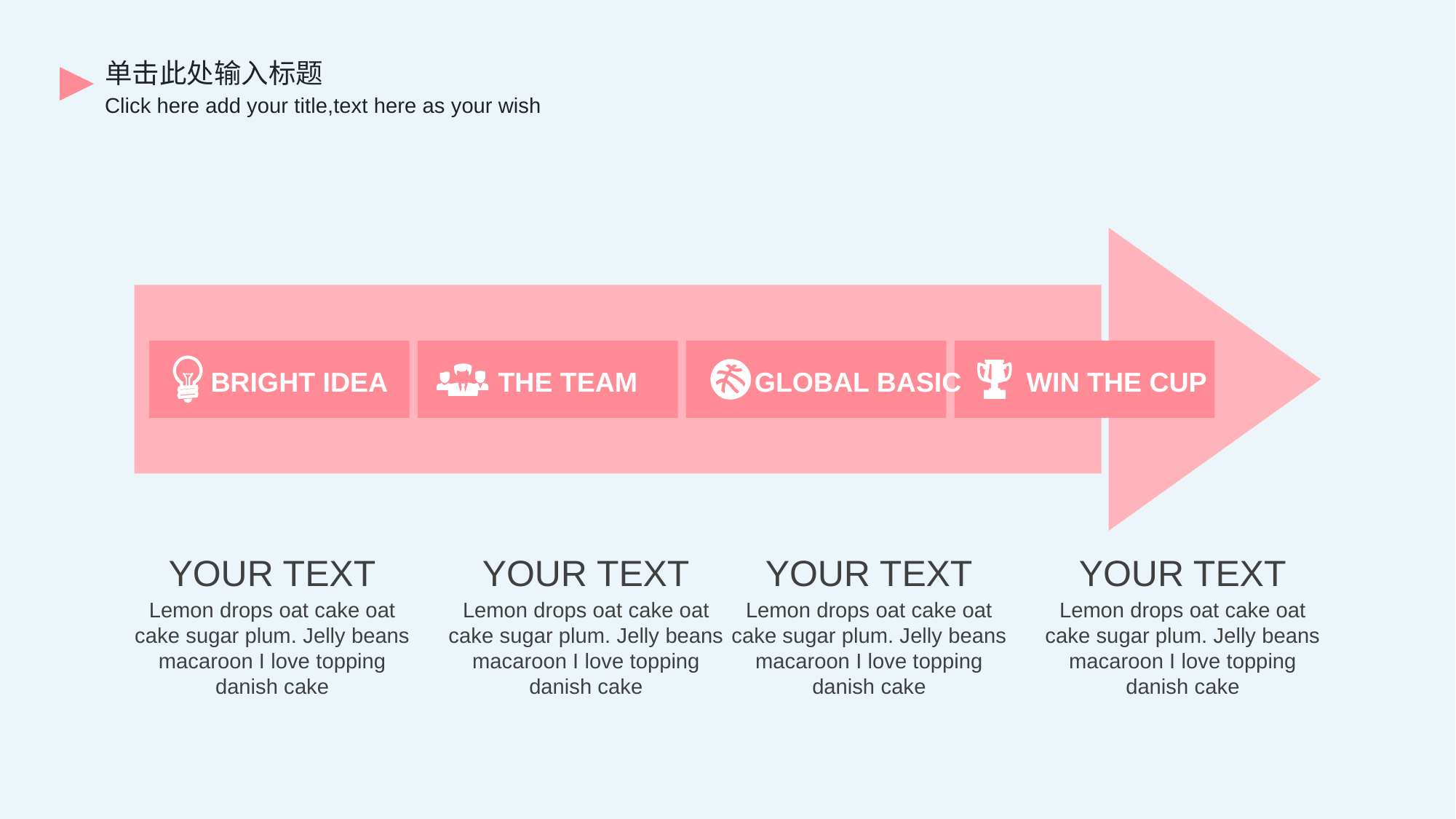

单击此处输入标题

Click here add your title,text here as your wish

BRIGHT IDEA

THE TEAM

GLOBAL BASIC

WIN THE CUP

 YOUR TEXT
 YOUR TEXT
 YOUR TEXT
 YOUR TEXT
Lemon drops oat cake oat cake sugar plum. Jelly beans macaroon I love topping danish cake
Lemon drops oat cake oat cake sugar plum. Jelly beans macaroon I love topping danish cake
Lemon drops oat cake oat cake sugar plum. Jelly beans macaroon I love topping danish cake
Lemon drops oat cake oat cake sugar plum. Jelly beans macaroon I love topping danish cake